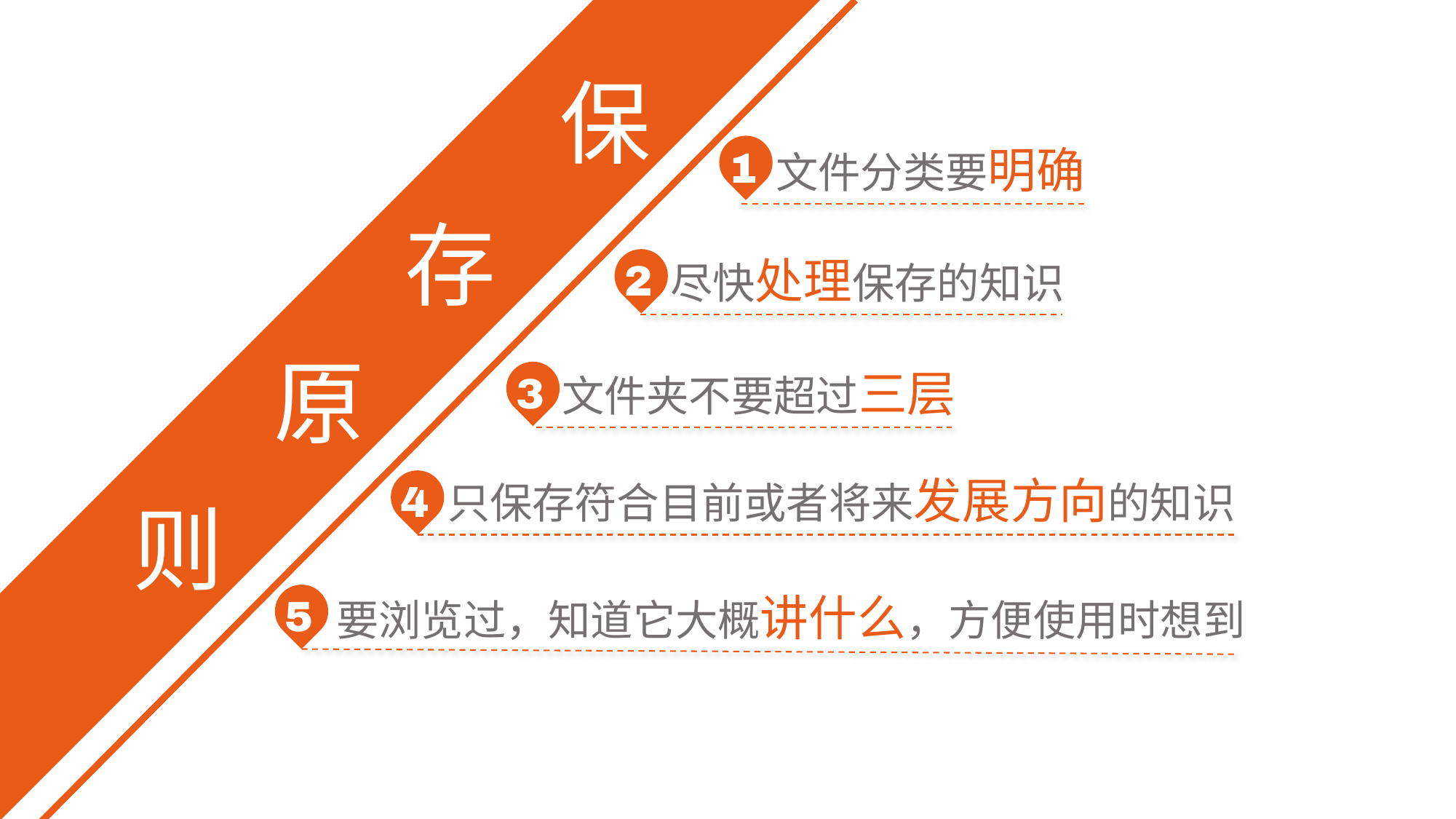

保
文件分类要明确
1

存
尽快处理保存的知识
2

原
文件夹不要超过三层
3

只保存符合目前或者将来发展方向的知识
4

则
要浏览过，知道它大概讲什么，方便使用时想到
5